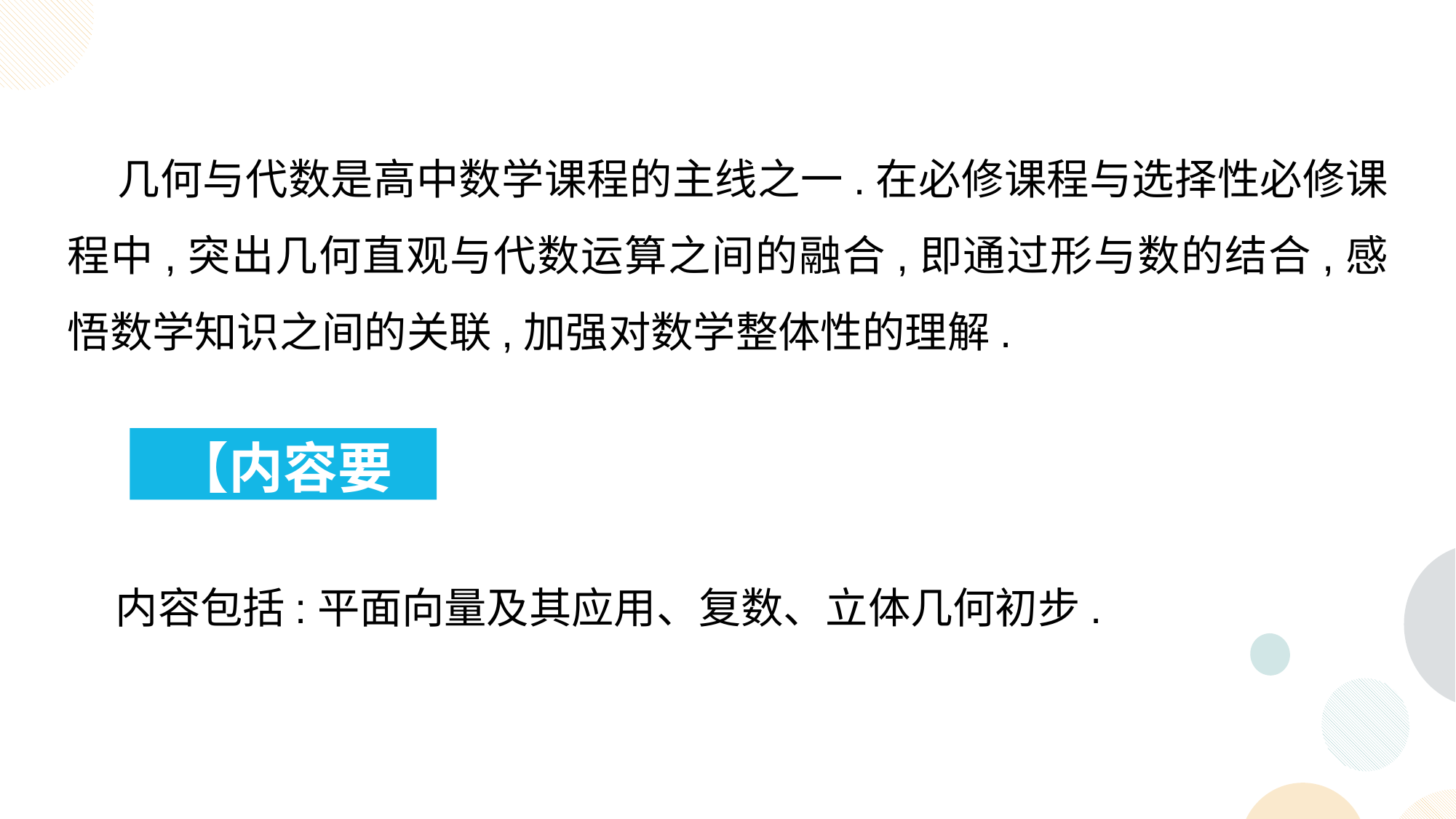

几何与代数是高中数学课程的主线之一.在必修课程与选择性必修课程中,突出几何直观与代数运算之间的融合,即通过形与数的结合,感悟数学知识之间的关联,加强对数学整体性的理解.
【内容要求】

    内容包括:平面向量及其应用、复数、立体几何初步.